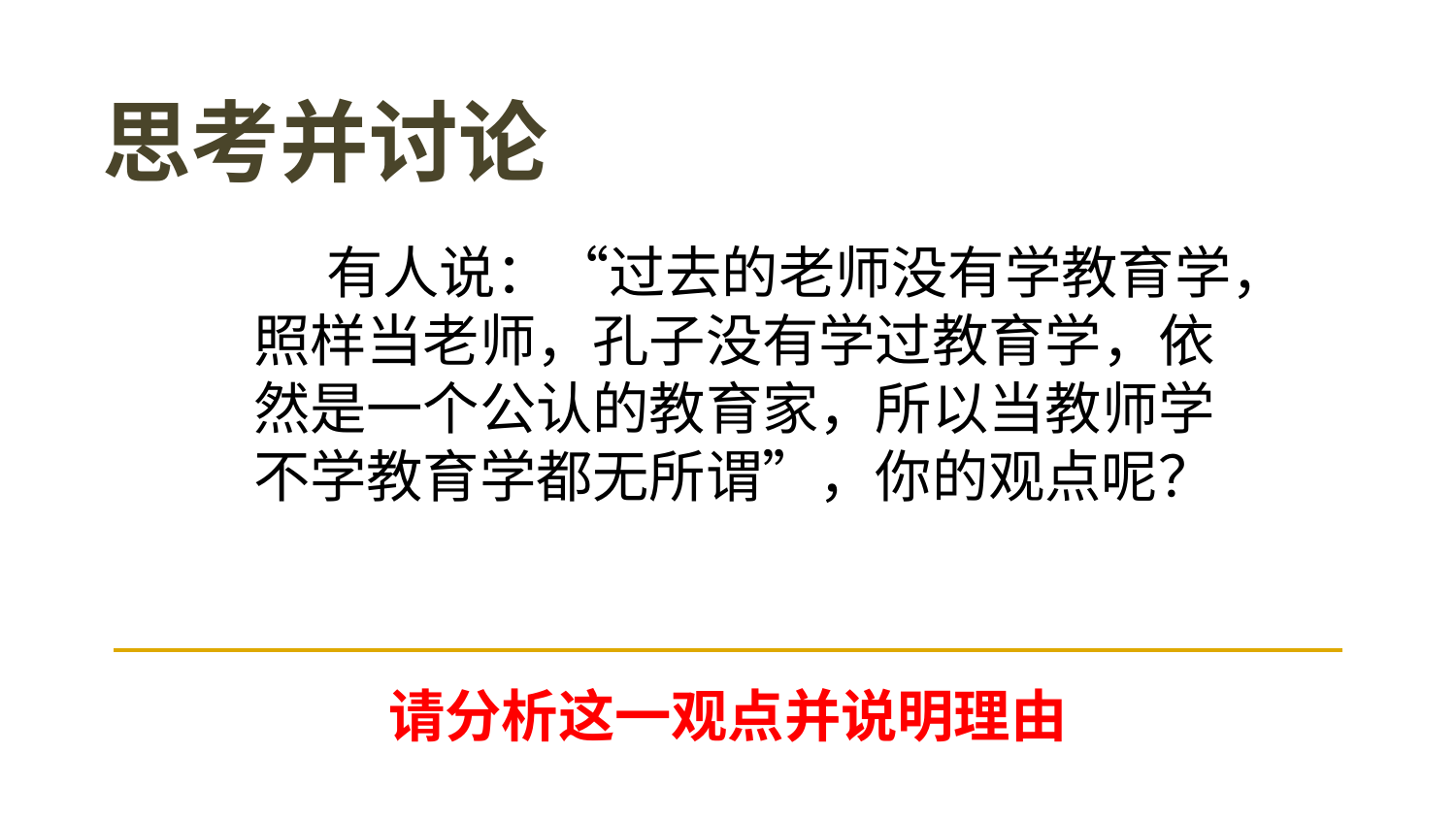

思考并讨论
有人说：“过去的老师没有学教育学，照样当老师，孔子没有学过教育学，依然是一个公认的教育家，所以当教师学不学教育学都无所谓”，你的观点呢？
请分析这一观点并说明理由